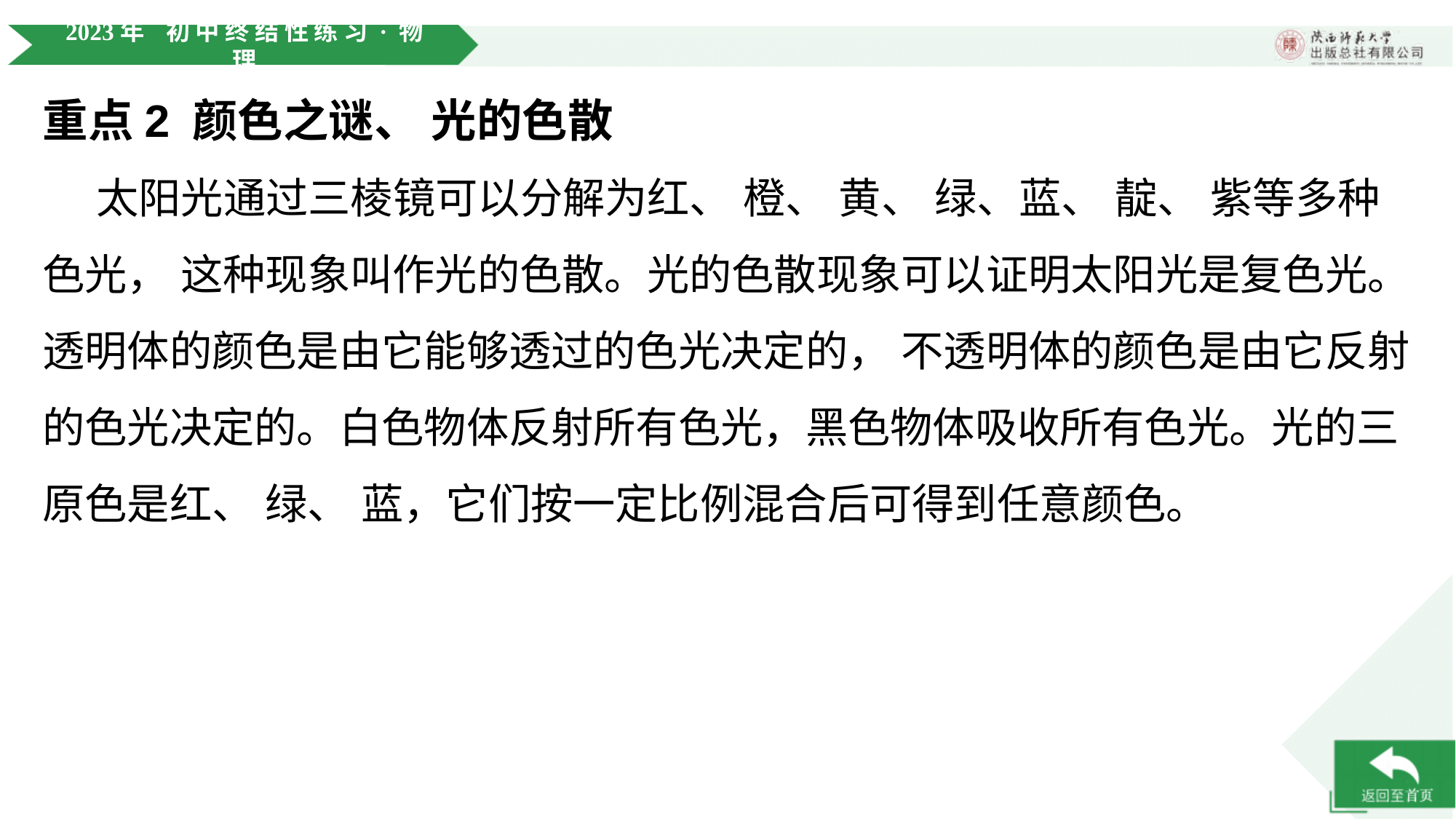

重点2 颜色之谜、 光的色散
    太阳光通过三棱镜可以分解为红、 橙、 黄、 绿、蓝、 靛、 紫等多种色光， 这种现象叫作光的色散。光的色散现象可以证明太阳光是复色光。透明体的颜色是由它能够透过的色光决定的， 不透明体的颜色是由它反射的色光决定的。白色物体反射所有色光，黑色物体吸收所有色光。光的三原色是红、 绿、 蓝，它们按一定比例混合后可得到任意颜色。